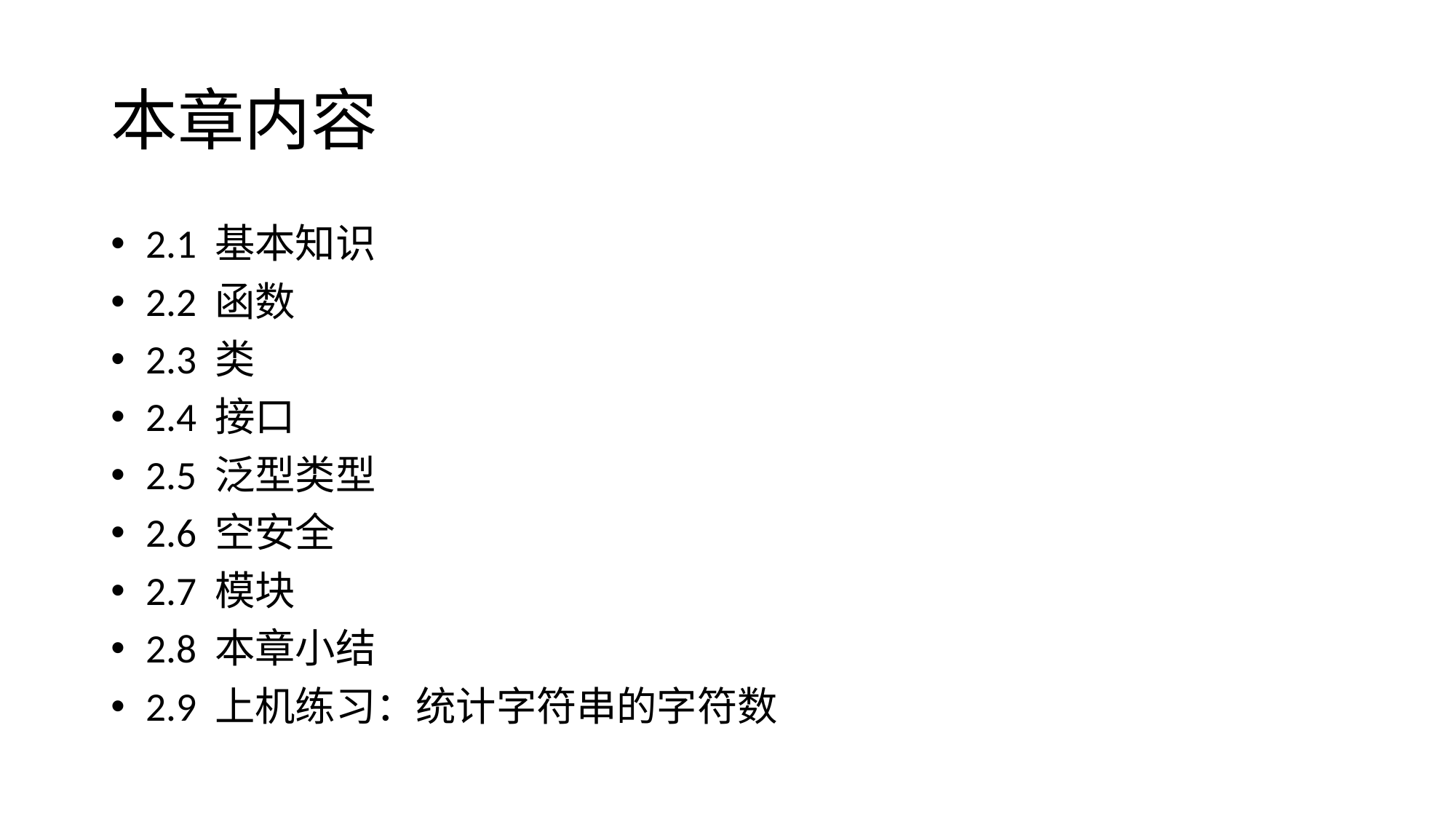

# 本章内容
 2.1 基本知识
 2.2 函数
 2.3 类
 2.4 接口
 2.5 泛型类型
 2.6 空安全
 2.7 模块
 2.8 本章小结
 2.9 上机练习：统计字符串的字符数